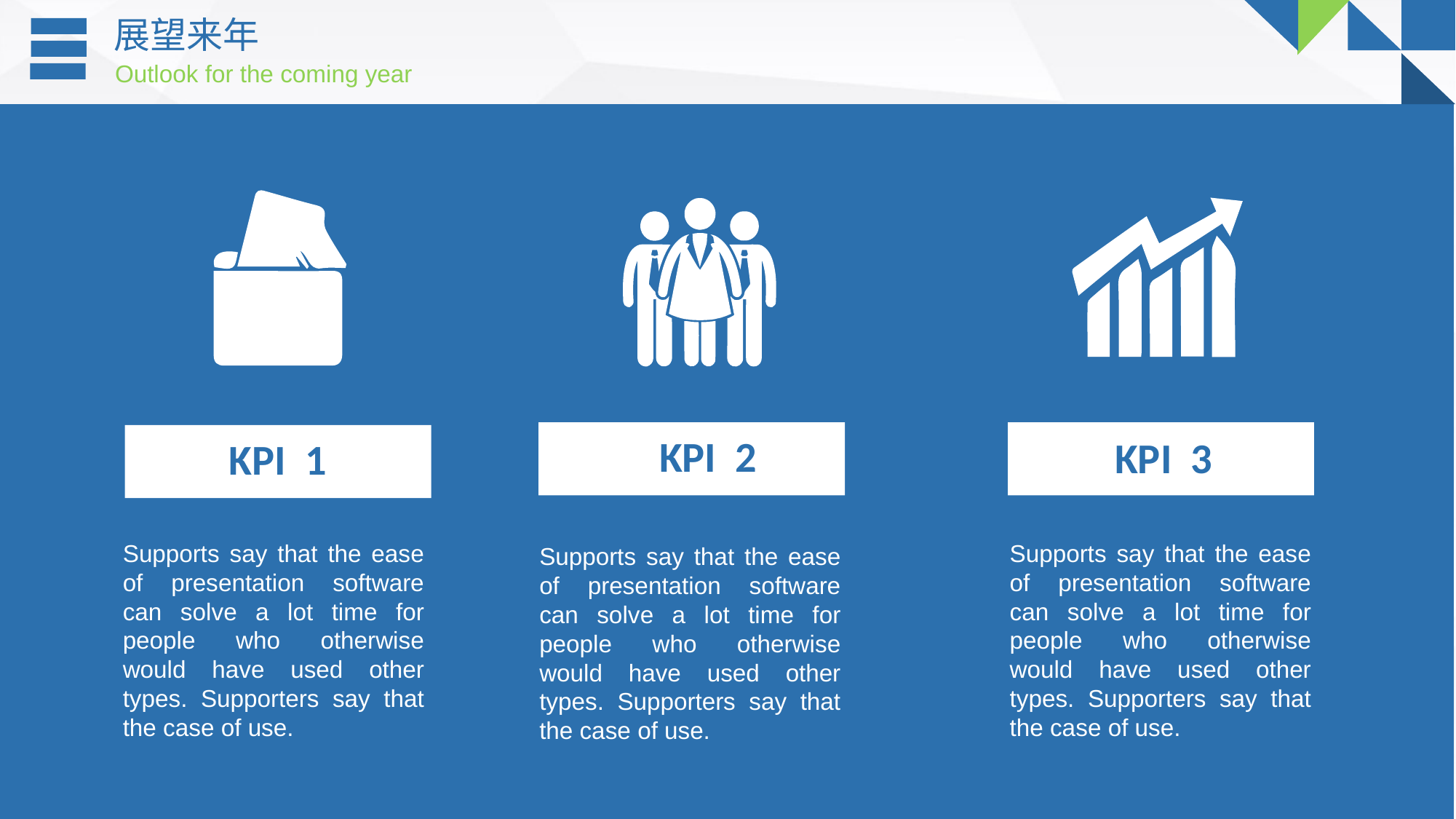

展望来年

Outlook for the coming year

KPI  2

KPI  3
KPI  1
Supports say that the ease of presentation software can solve a lot time for people who otherwise would have used other types. Supporters say that the case of use.
Supports say that the ease of presentation software can solve a lot time for people who otherwise would have used other types. Supporters say that the case of use.
Supports say that the ease of presentation software can solve a lot time for people who otherwise would have used other types. Supporters say that the case of use.